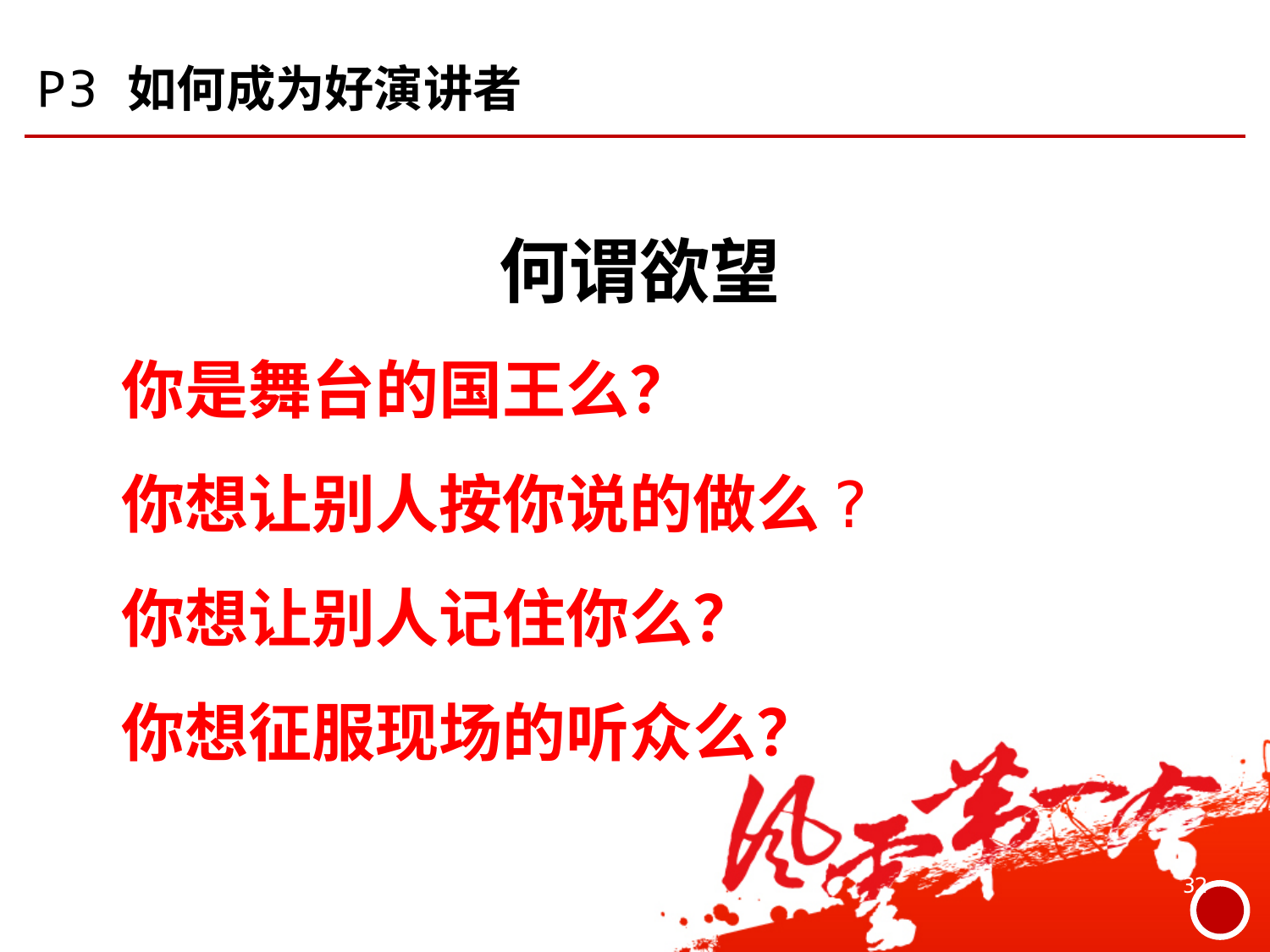

# P3 如何成为好演讲者
何谓欲望
你是舞台的国王么？
你想让别人按你说的做么?
你想让别人记住你么？
你想征服现场的听众么？
32